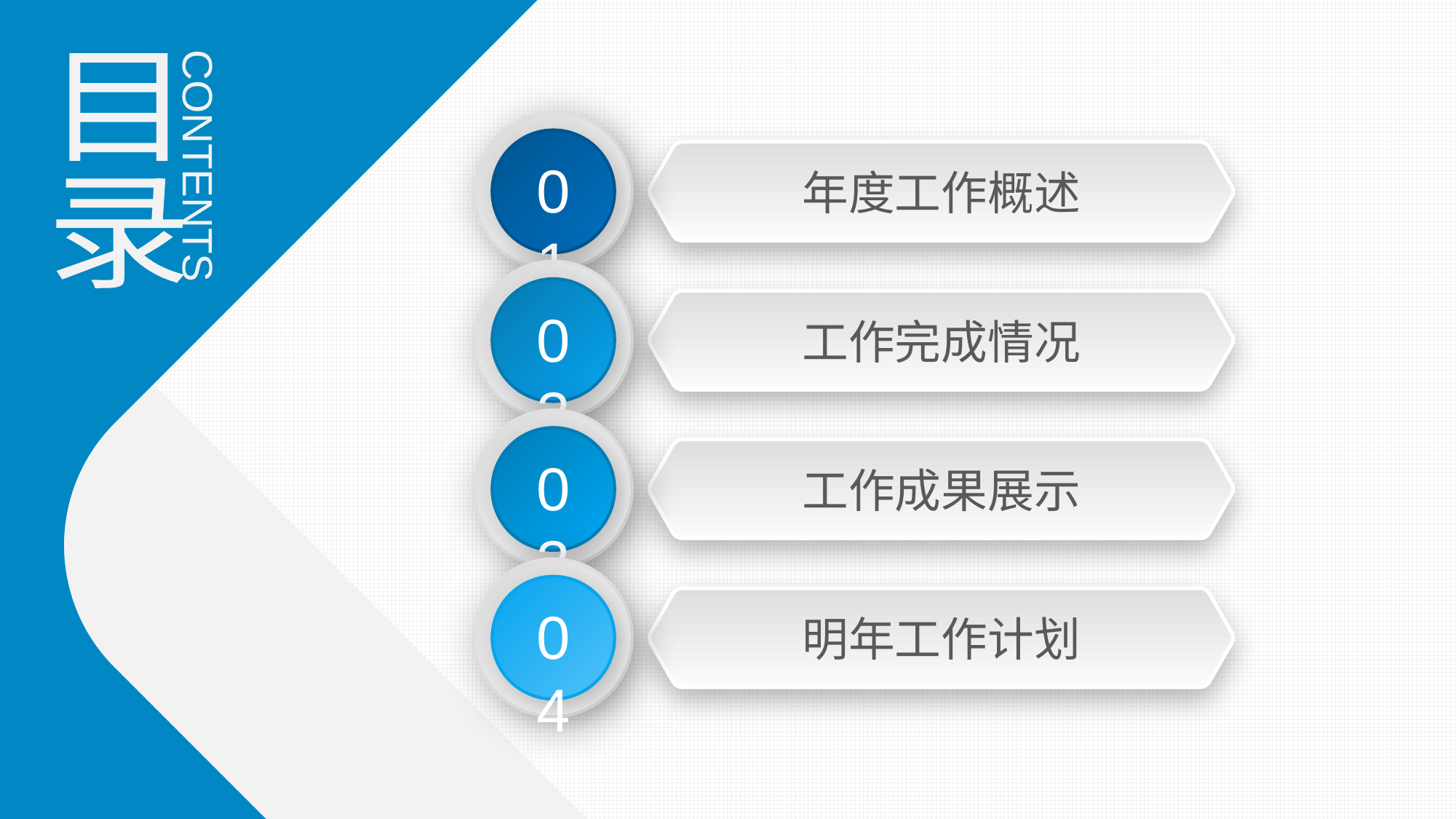

目
录

01
CONTENTS

年度工作概述

02

工作完成情况

03

工作成果展示

04

明年工作计划